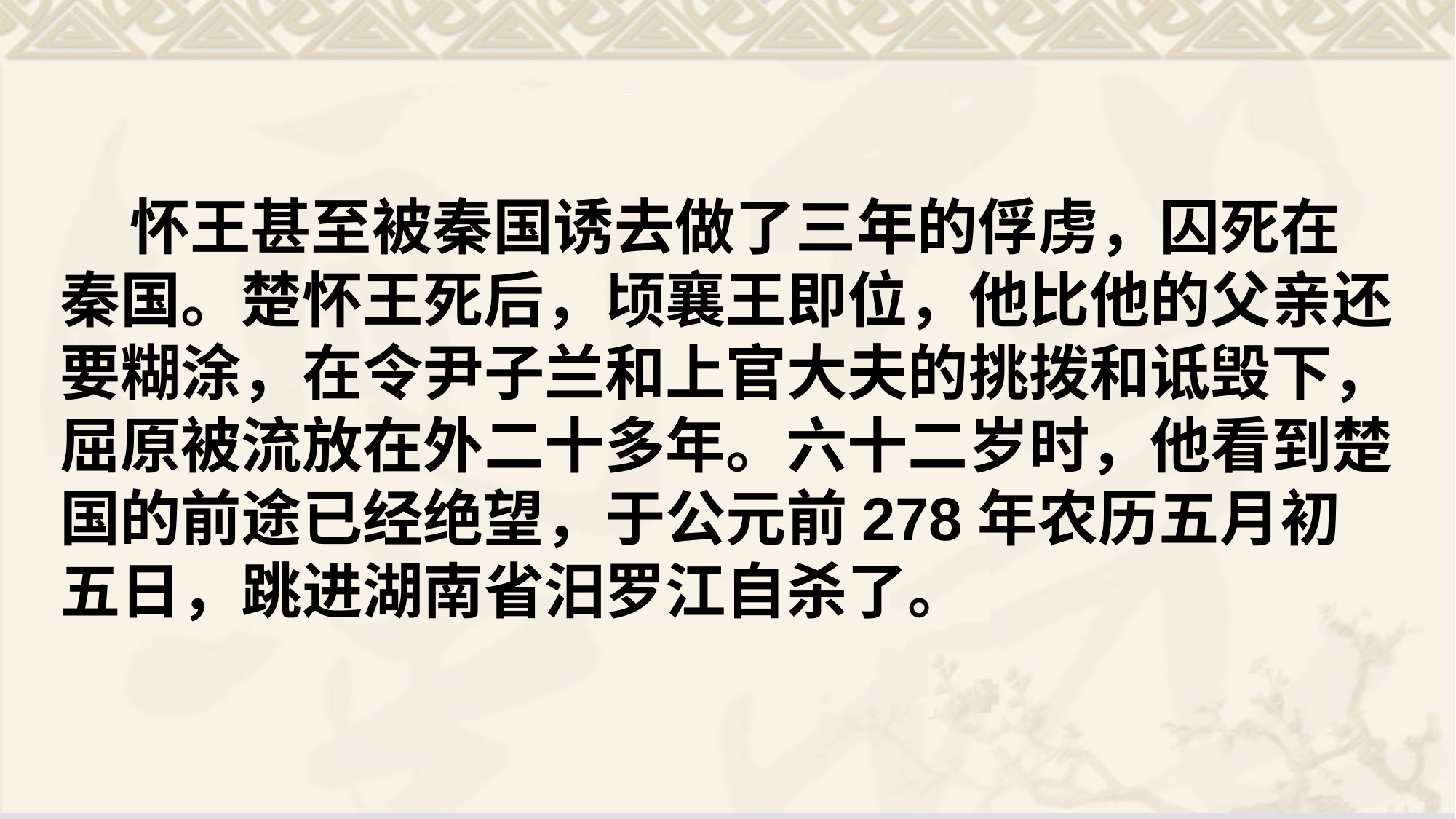

怀王甚至被秦国诱去做了三年的俘虏，囚死在秦国。楚怀王死后，顷襄王即位，他比他的父亲还要糊涂，在令尹子兰和上官大夫的挑拨和诋毁下，屈原被流放在外二十多年。六十二岁时，他看到楚国的前途已经绝望，于公元前278年农历五月初五日，跳进湖南省汨罗江自杀了。